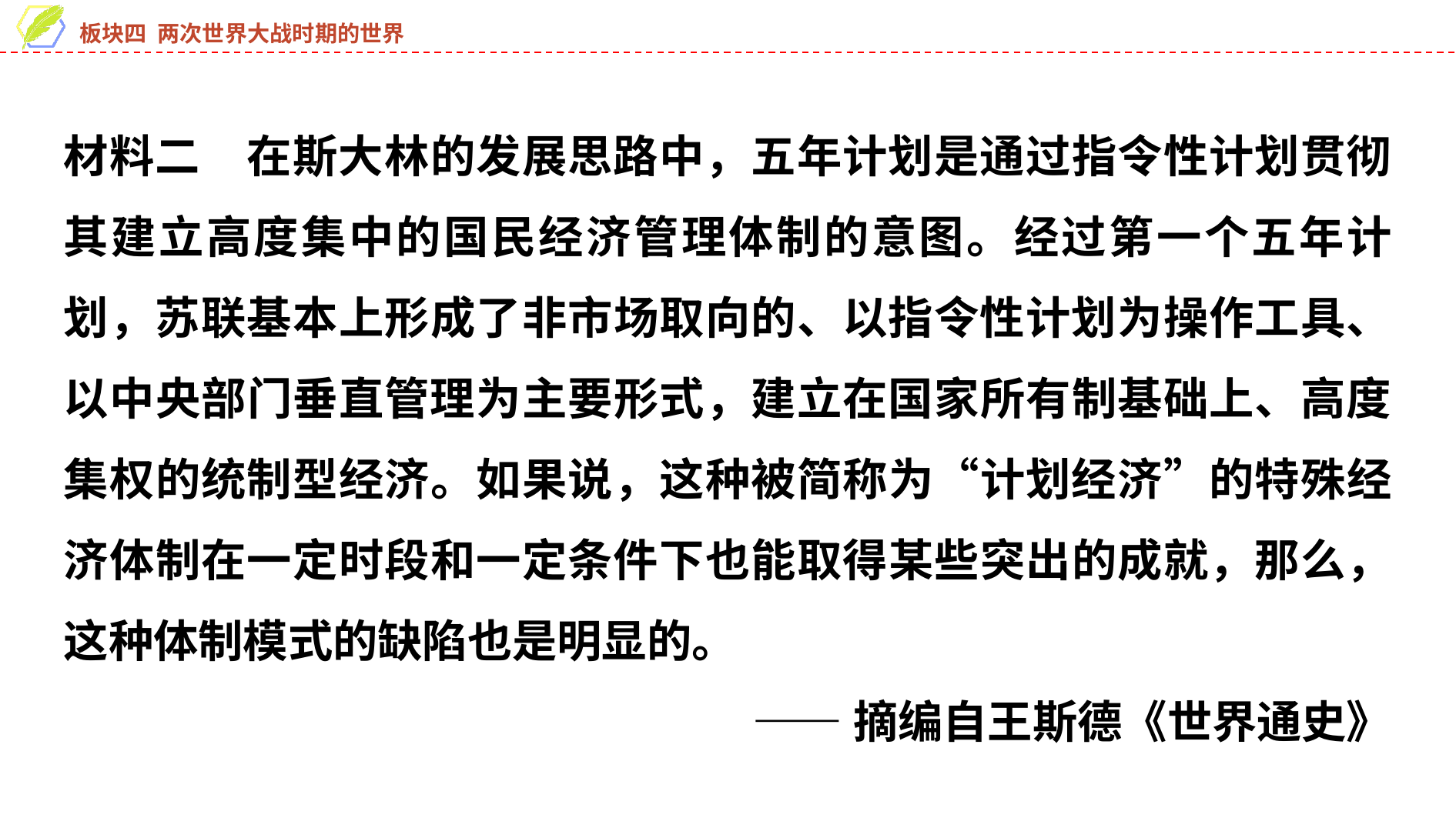

材料二　在斯大林的发展思路中，五年计划是通过指令性计划贯彻其建立高度集中的国民经济管理体制的意图。经过第一个五年计划，苏联基本上形成了非市场取向的、以指令性计划为操作工具、以中央部门垂直管理为主要形式，建立在国家所有制基础上、高度集权的统制型经济。如果说，这种被简称为“计划经济”的特殊经济体制在一定时段和一定条件下也能取得某些突出的成就，那么，这种体制模式的缺陷也是明显的。
——摘编自王斯德《世界通史》